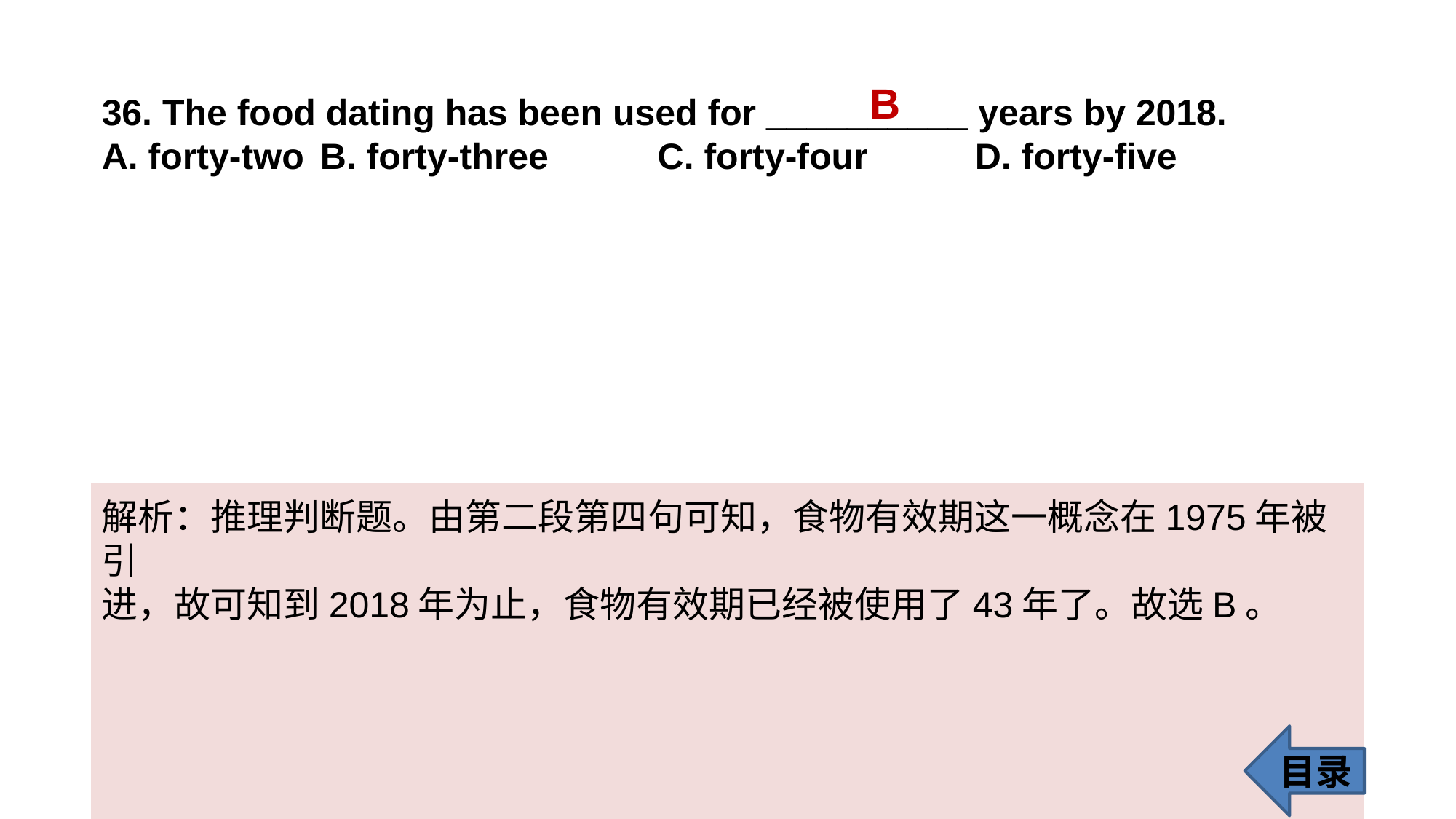

B
36. The food dating has been used for __________ years by 2018.
A. forty-two 	B. forty-three	 C. forty-four 	D. forty-five

解析：推理判断题。由第二段第四句可知，食物有效期这一概念在1975年被引
进，故可知到2018年为止，食物有效期已经被使用了43年了。故选B。
目录
39